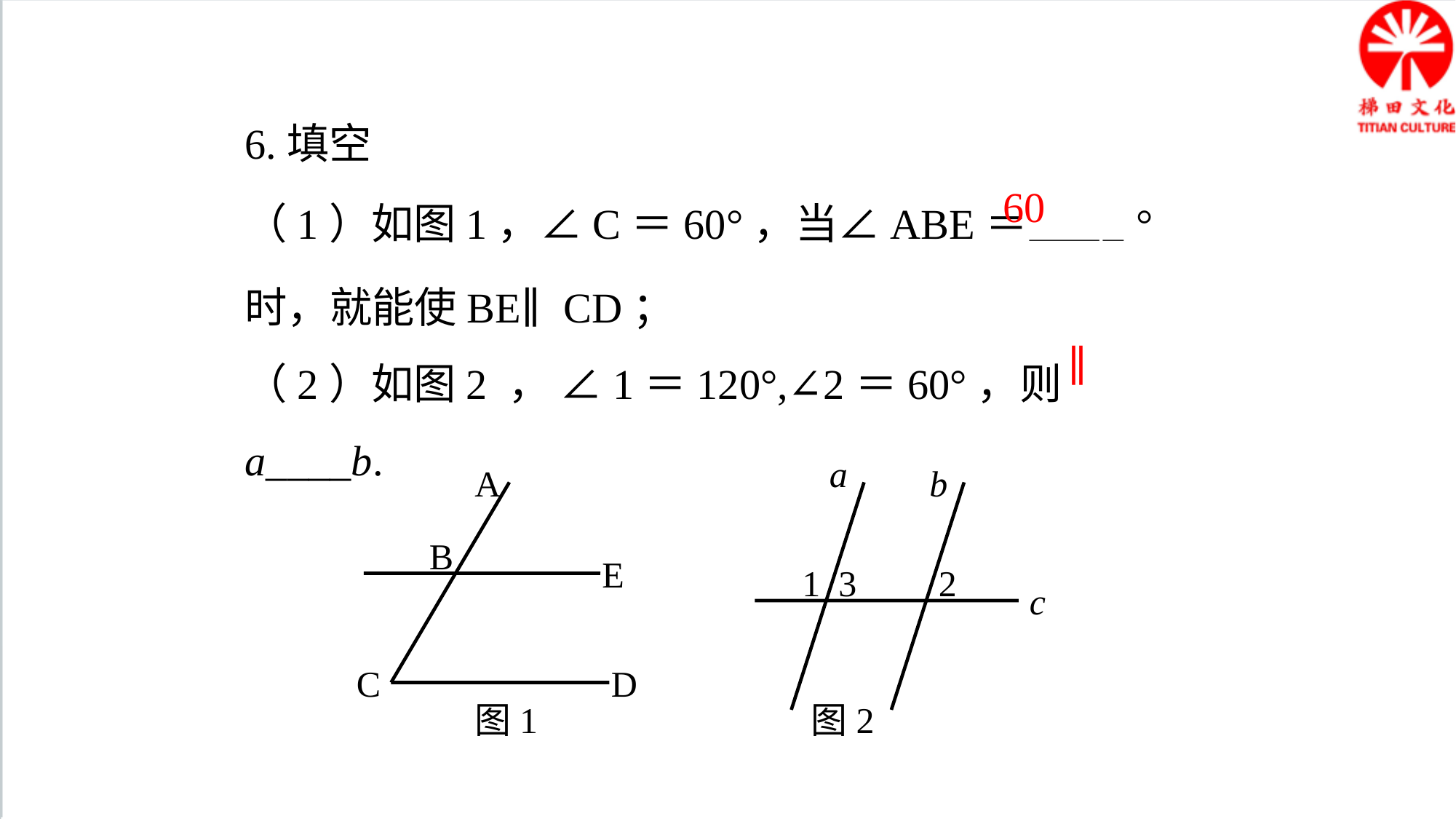

6.填空
（1）如图1，∠C＝60°，当∠ABE＝————°时，就能使BE∥CD；
（2）如图2 ， ∠1＝120°,∠2＝60°，则a____b.
 60
∥
a
A
b

B
E
1
3
2

c

C
D

图1
图2